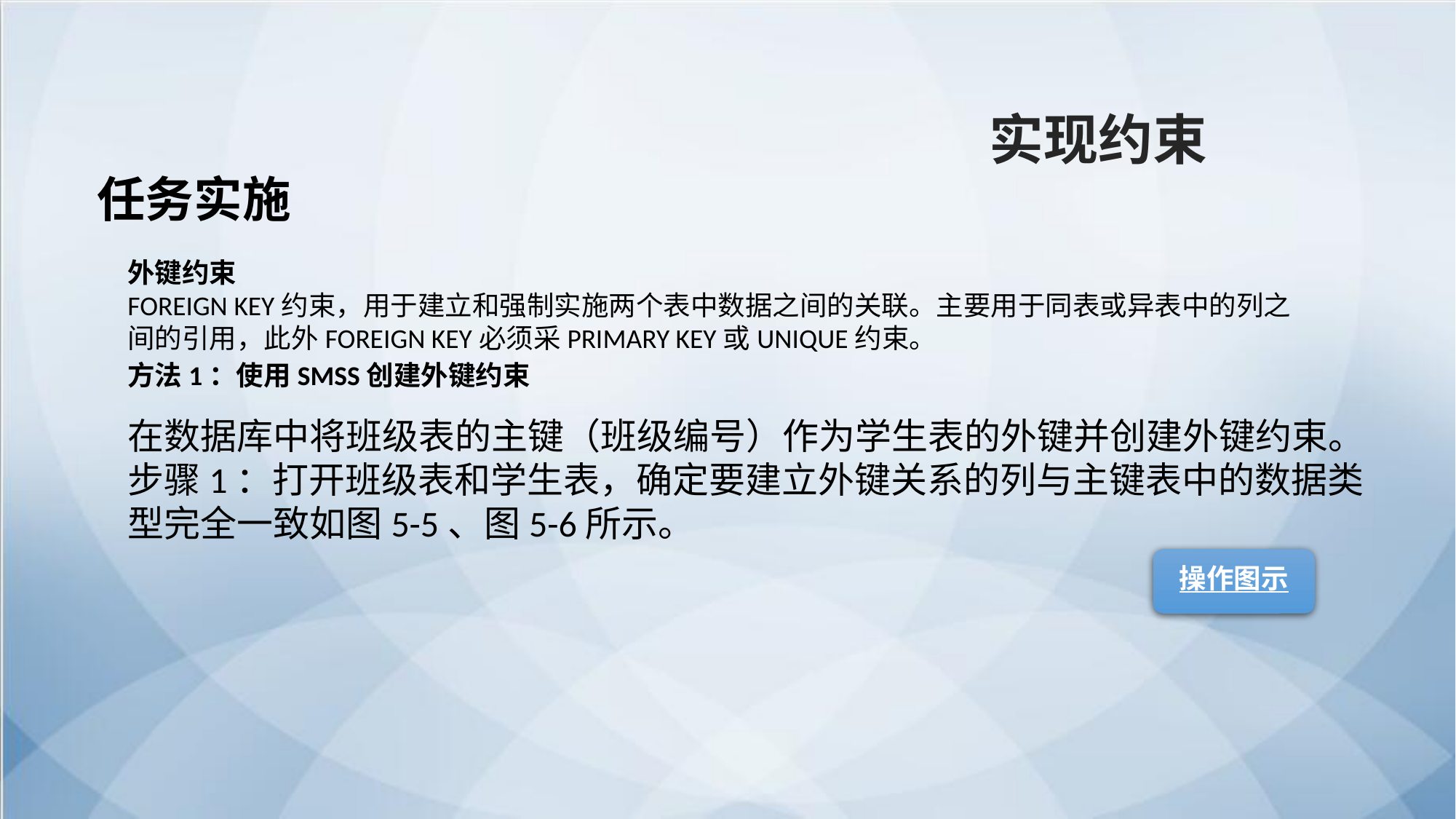

实现约束
任务实施
外键约束
FOREIGN KEY约束，用于建立和强制实施两个表中数据之间的关联。主要用于同表或异表中的列之间的引用，此外FOREIGN KEY必须采PRIMARY KEY或UNIQUE约束。

方法1：使用SMSS创建外键约束
在数据库中将班级表的主键（班级编号）作为学生表的外键并创建外键约束。
步骤1：打开班级表和学生表，确定要建立外键关系的列与主键表中的数据类型完全一致如图5-5、图5-6所示。
操作图示